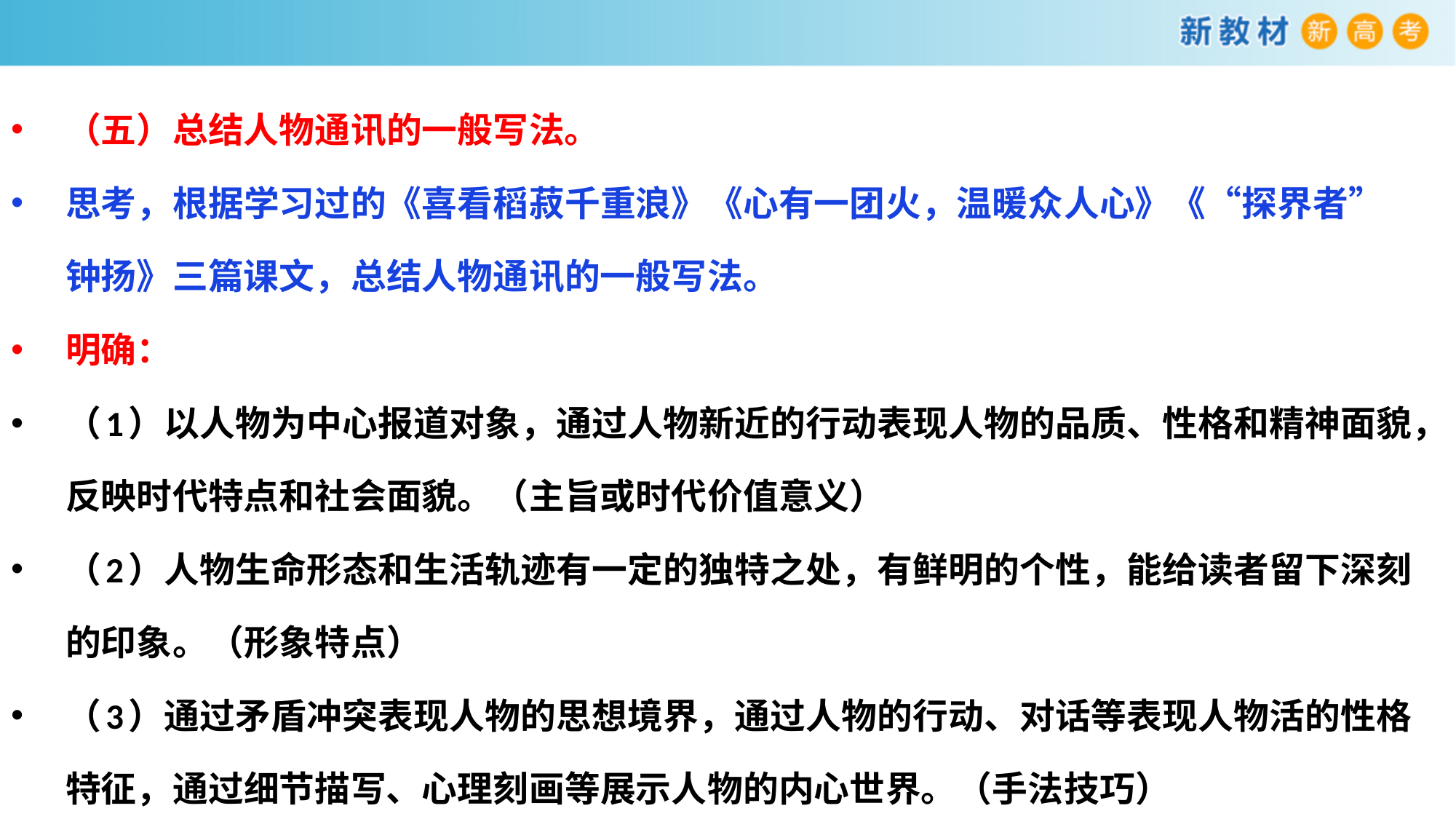

（五）总结人物通讯的一般写法。
思考，根据学习过的《喜看稻菽千重浪》《心有一团火，温暖众人心》《“探界者”钟扬》三篇课文，总结人物通讯的一般写法。
明确：
（1）以人物为中心报道对象，通过人物新近的行动表现人物的品质、性格和精神面貌，反映时代特点和社会面貌。（主旨或时代价值意义）
（2）人物生命形态和生活轨迹有一定的独特之处，有鲜明的个性，能给读者留下深刻的印象。（形象特点）
（3）通过矛盾冲突表现人物的思想境界，通过人物的行动、对话等表现人物活的性格特征，通过细节描写、心理刻画等展示人物的内心世界。（手法技巧）